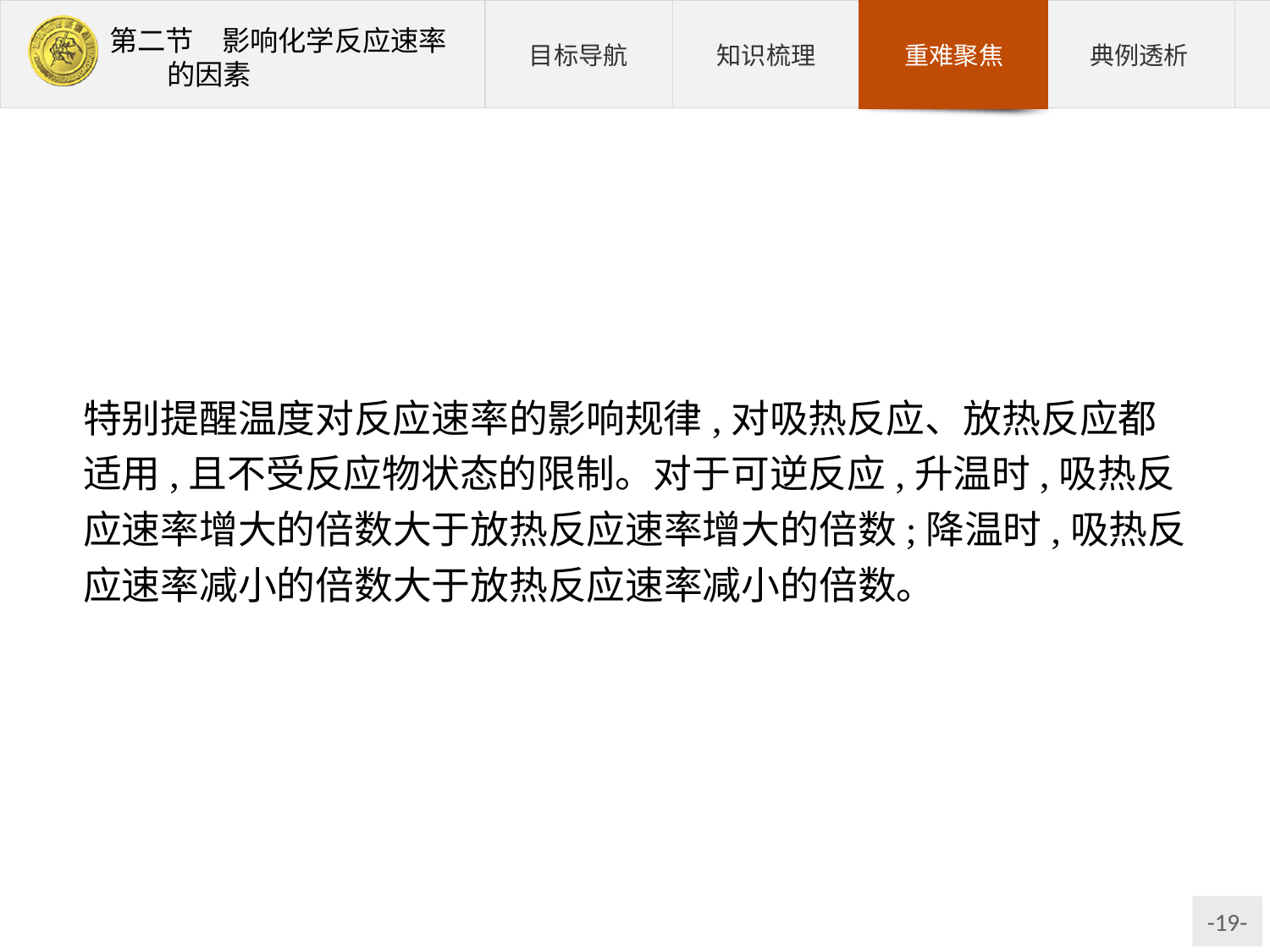

特别提醒温度对反应速率的影响规律,对吸热反应、放热反应都适用,且不受反应物状态的限制。对于可逆反应,升温时,吸热反应速率增大的倍数大于放热反应速率增大的倍数;降温时,吸热反应速率减小的倍数大于放热反应速率减小的倍数。